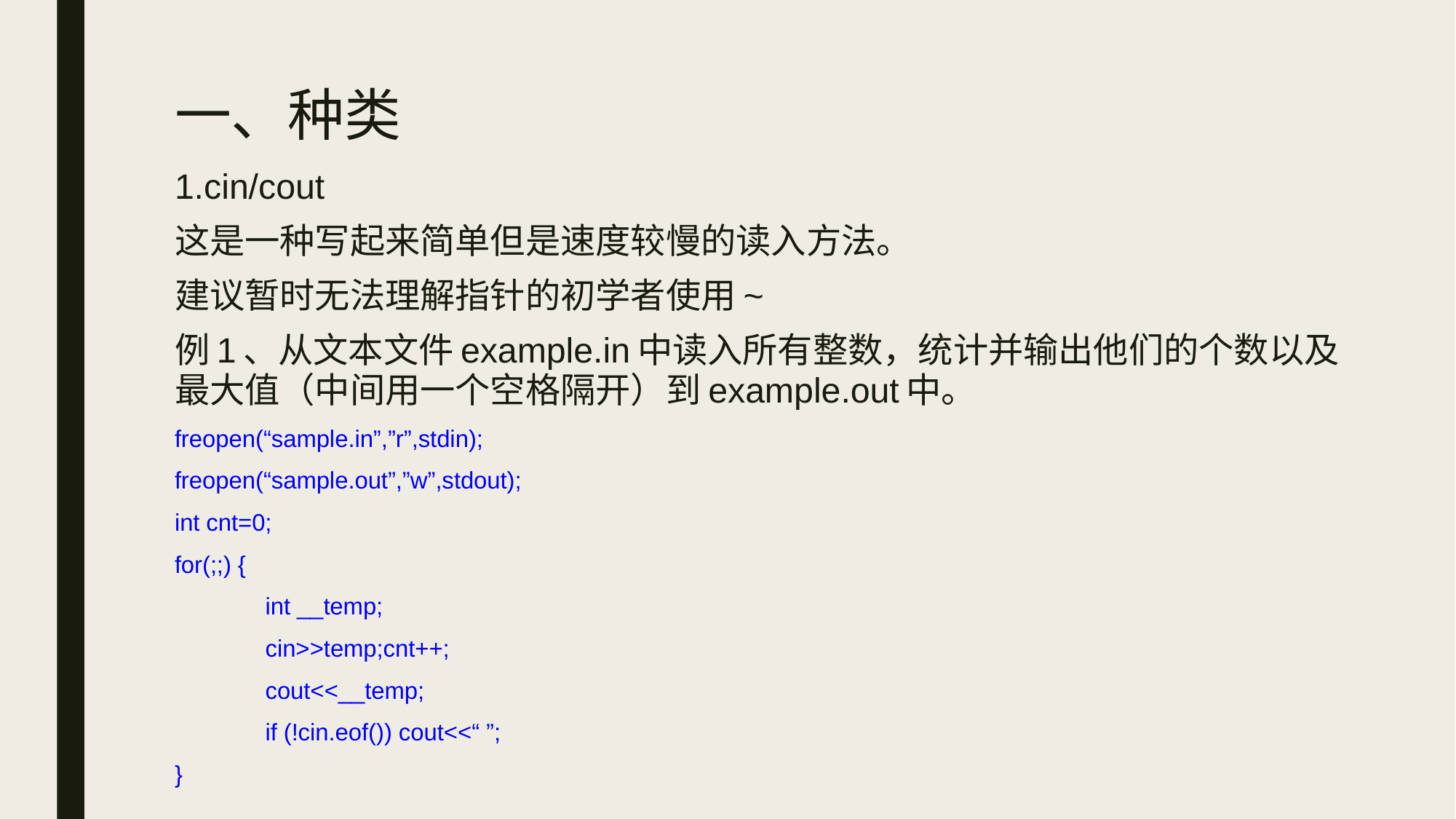

# 一、种类
1.cin/cout
这是一种写起来简单但是速度较慢的读入方法。
建议暂时无法理解指针的初学者使用~
例1、从文本文件example.in中读入所有整数，统计并输出他们的个数以及最大值（中间用一个空格隔开）到example.out中。
freopen(“sample.in”,”r”,stdin);
freopen(“sample.out”,”w”,stdout);
int cnt=0;
for(;;) {
	int __temp;
	cin>>temp;cnt++;
	cout<<__temp;
	if (!cin.eof()) cout<<“ ”;
}